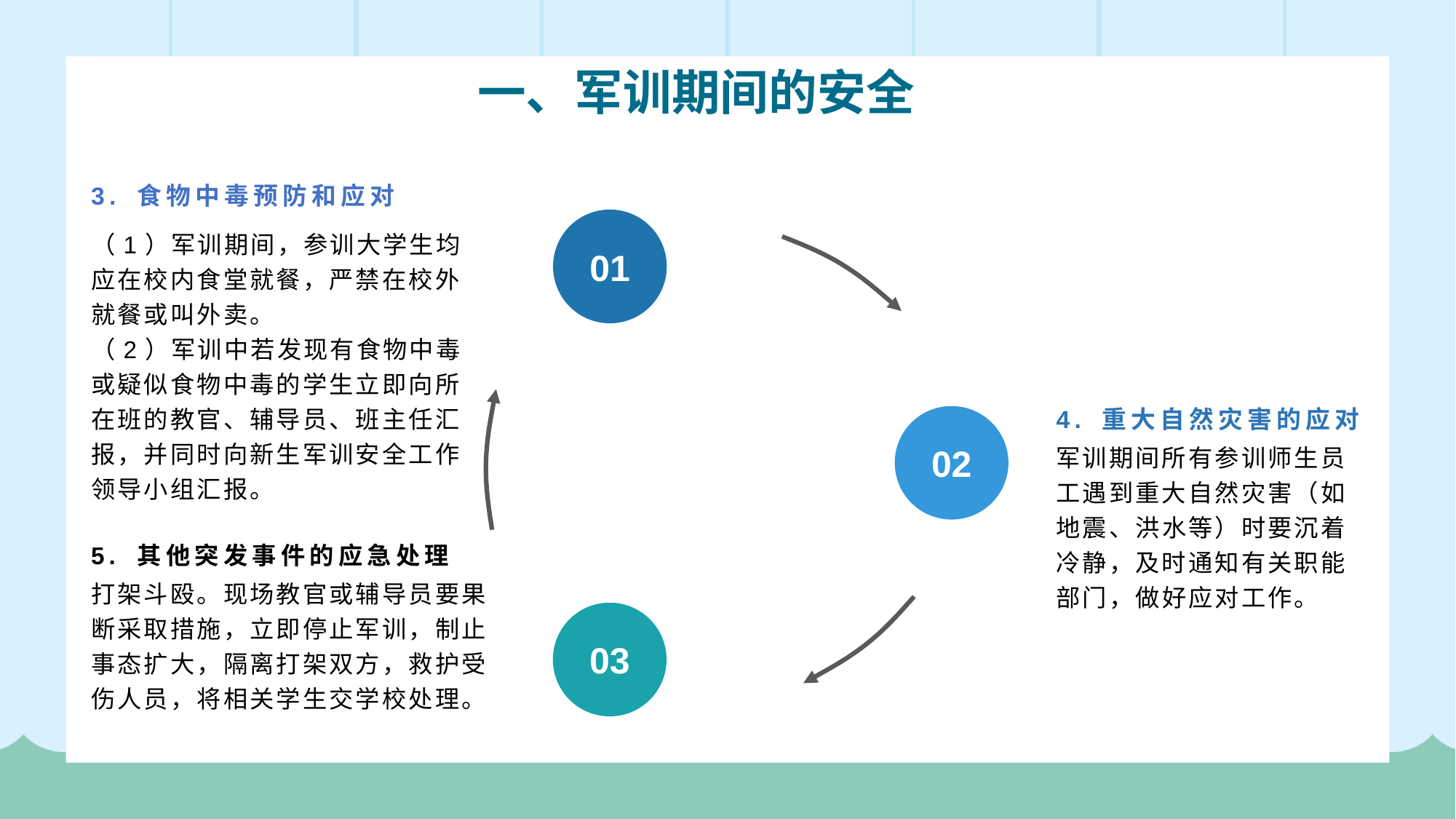

一、军训期间的安全

3. 食物中毒预防和应对

01
（1）军训期间，参训大学生均应在校内食堂就餐，严禁在校外就餐或叫外卖。
（2）军训中若发现有食物中毒或疑似食物中毒的学生立即向所在班的教官、辅导员、班主任汇报，并同时向新生军训安全工作领导小组汇报。
4. 重大自然灾害的应对

02
军训期间所有参训师生员工遇到重大自然灾害（如地震、洪水等）时要沉着冷静，及时通知有关职能部门，做好应对工作。
5. 其他突发事件的应急处理

打架斗殴。现场教官或辅导员要果断采取措施，立即停止军训，制止事态扩大，隔离打架双方，救护受伤人员，将相关学生交学校处理。
03